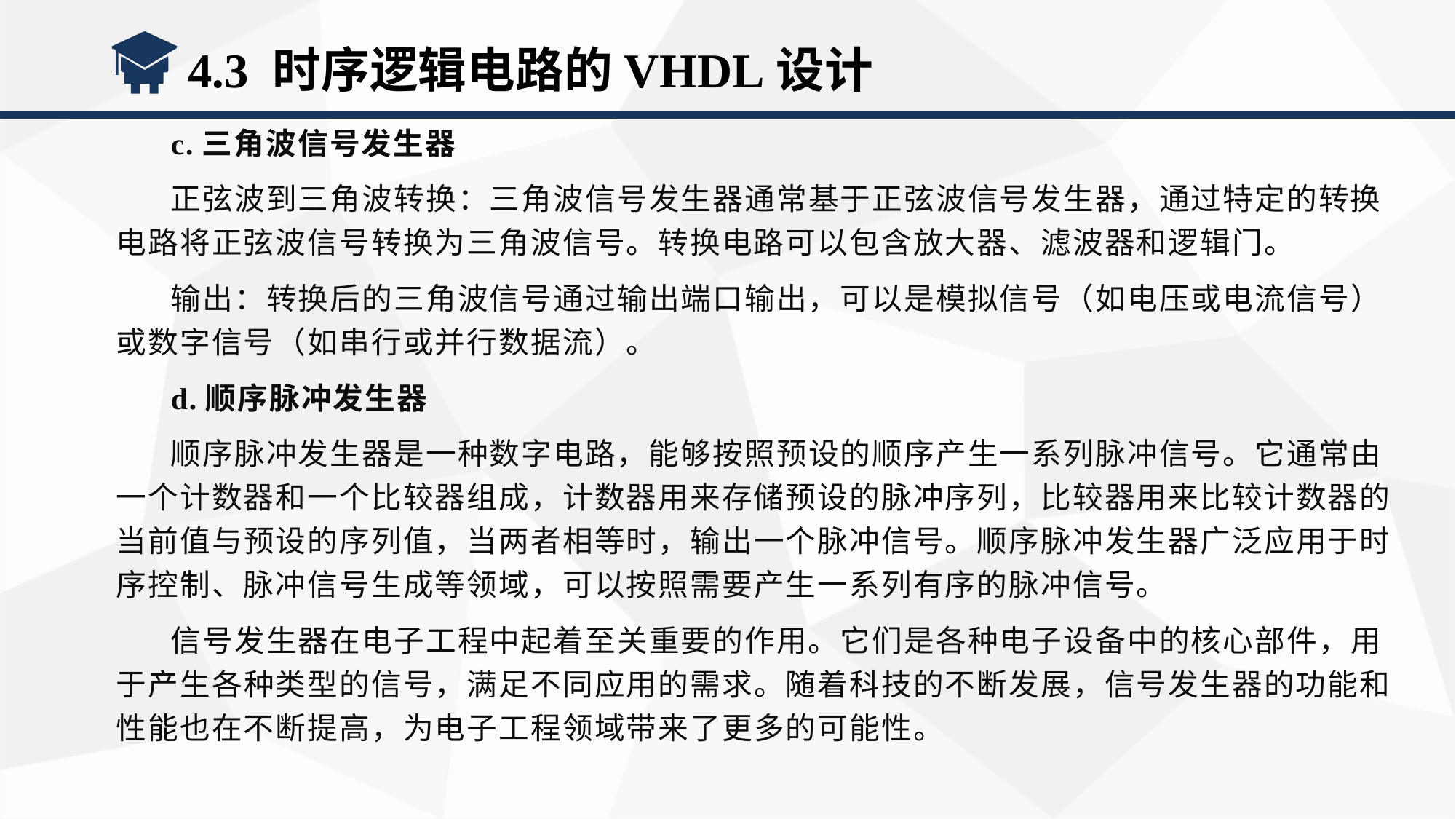

4.3 时序逻辑电路的VHDL设计

c.三角波信号发生器
正弦波到三角波转换：三角波信号发生器通常基于正弦波信号发生器，通过特定的转换电路将正弦波信号转换为三角波信号。转换电路可以包含放大器、滤波器和逻辑门。
输出：转换后的三角波信号通过输出端口输出，可以是模拟信号（如电压或电流信号）或数字信号（如串行或并行数据流）。
d.顺序脉冲发生器
顺序脉冲发生器是一种数字电路，能够按照预设的顺序产生一系列脉冲信号。它通常由一个计数器和一个比较器组成，计数器用来存储预设的脉冲序列，比较器用来比较计数器的当前值与预设的序列值，当两者相等时，输出一个脉冲信号。顺序脉冲发生器广泛应用于时序控制、脉冲信号生成等领域，可以按照需要产生一系列有序的脉冲信号。
信号发生器在电子工程中起着至关重要的作用。它们是各种电子设备中的核心部件，用于产生各种类型的信号，满足不同应用的需求。随着科技的不断发展，信号发生器的功能和性能也在不断提高，为电子工程领域带来了更多的可能性。